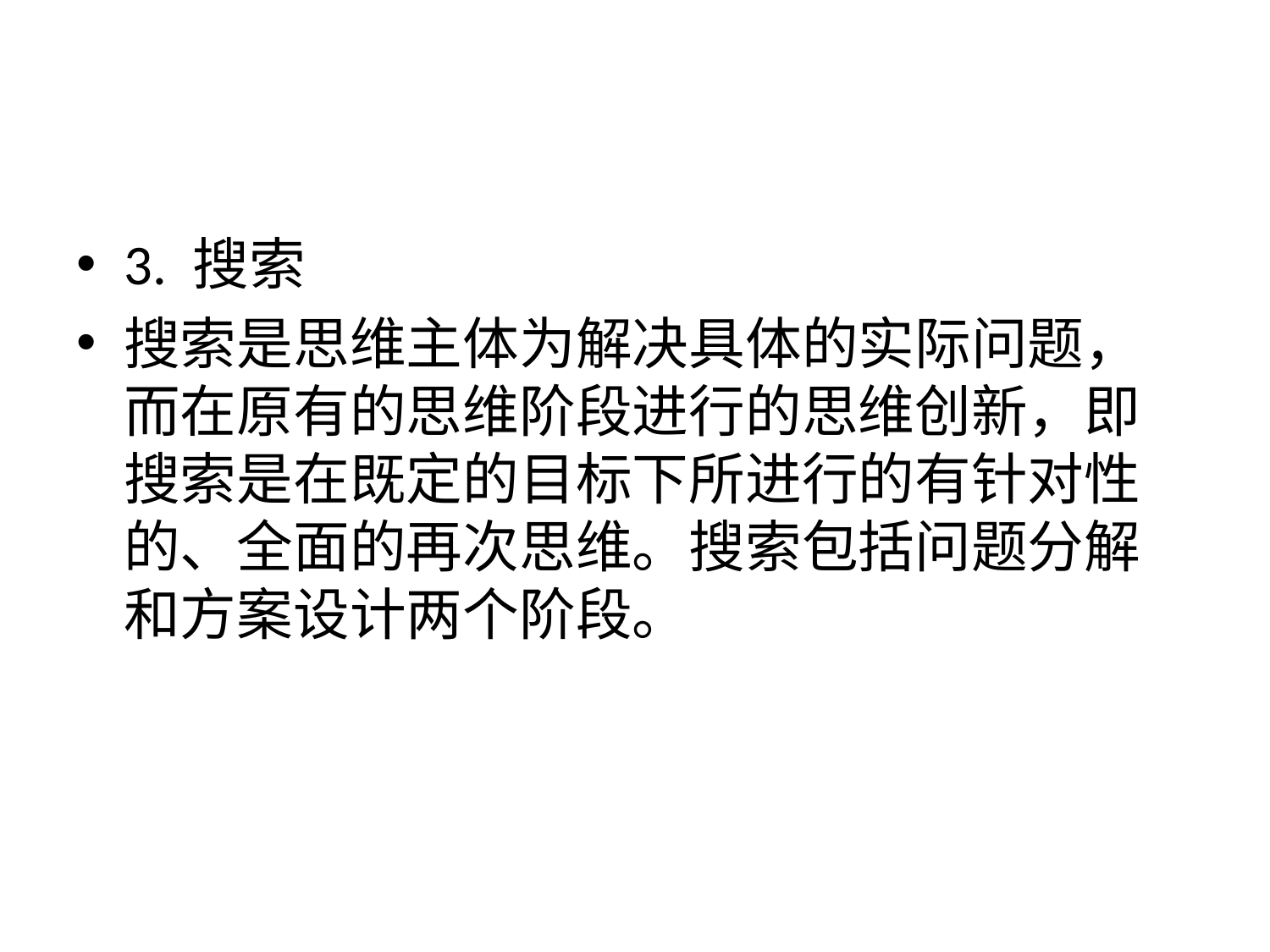

#
3. 搜索
搜索是思维主体为解决具体的实际问题，而在原有的思维阶段进行的思维创新，即搜索是在既定的目标下所进行的有针对性的、全面的再次思维。搜索包括问题分解和方案设计两个阶段。